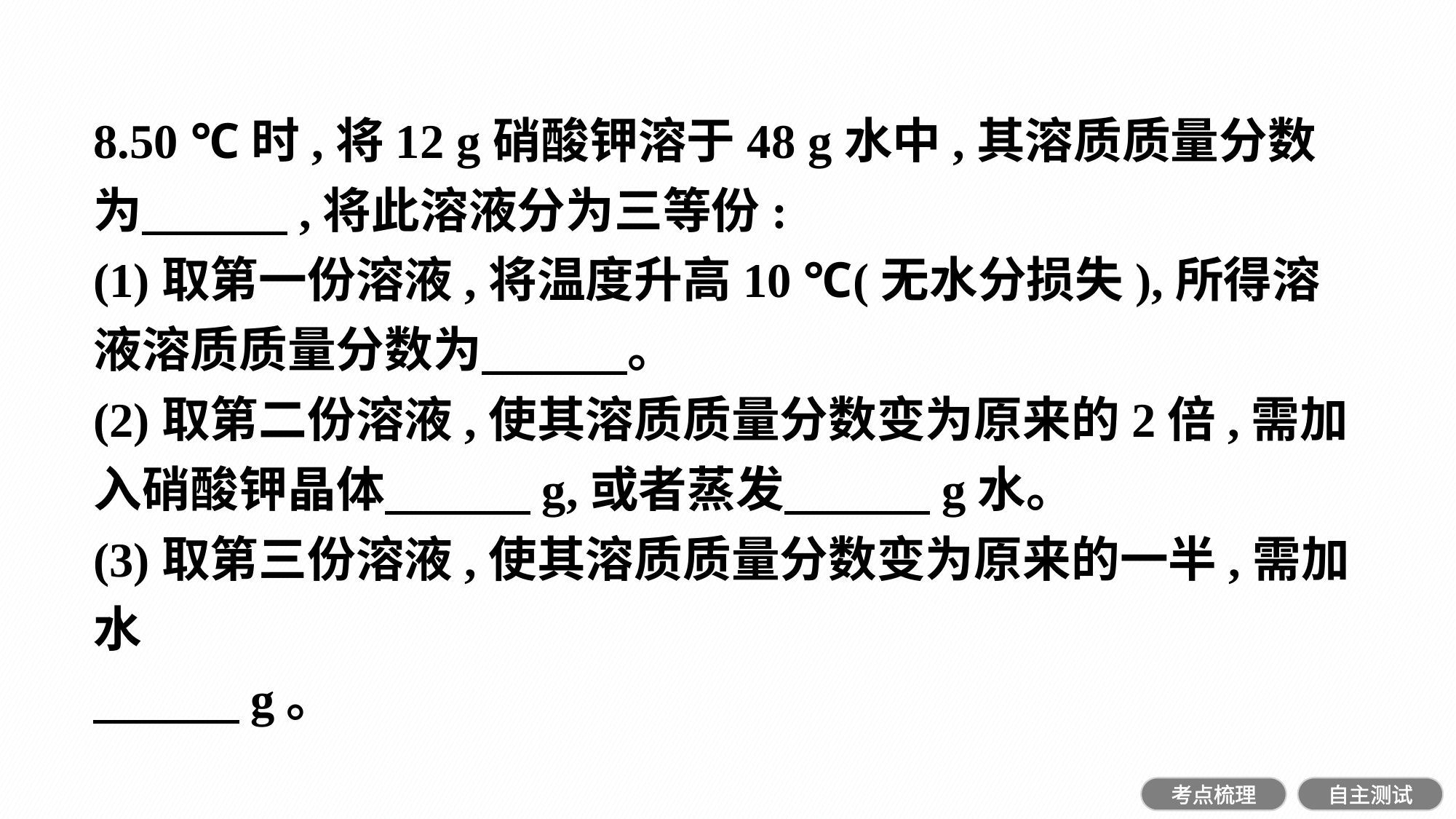

8.50 ℃时,将12 g硝酸钾溶于48 g水中,其溶质质量分数为　　　,将此溶液分为三等份:
(1)取第一份溶液,将温度升高10 ℃(无水分损失),所得溶液溶质质量分数为　　　。
(2)取第二份溶液,使其溶质质量分数变为原来的2倍,需加入硝酸钾晶体　　　g,或者蒸发　　　g水。
(3)取第三份溶液,使其溶质质量分数变为原来的一半,需加水
　　　g。